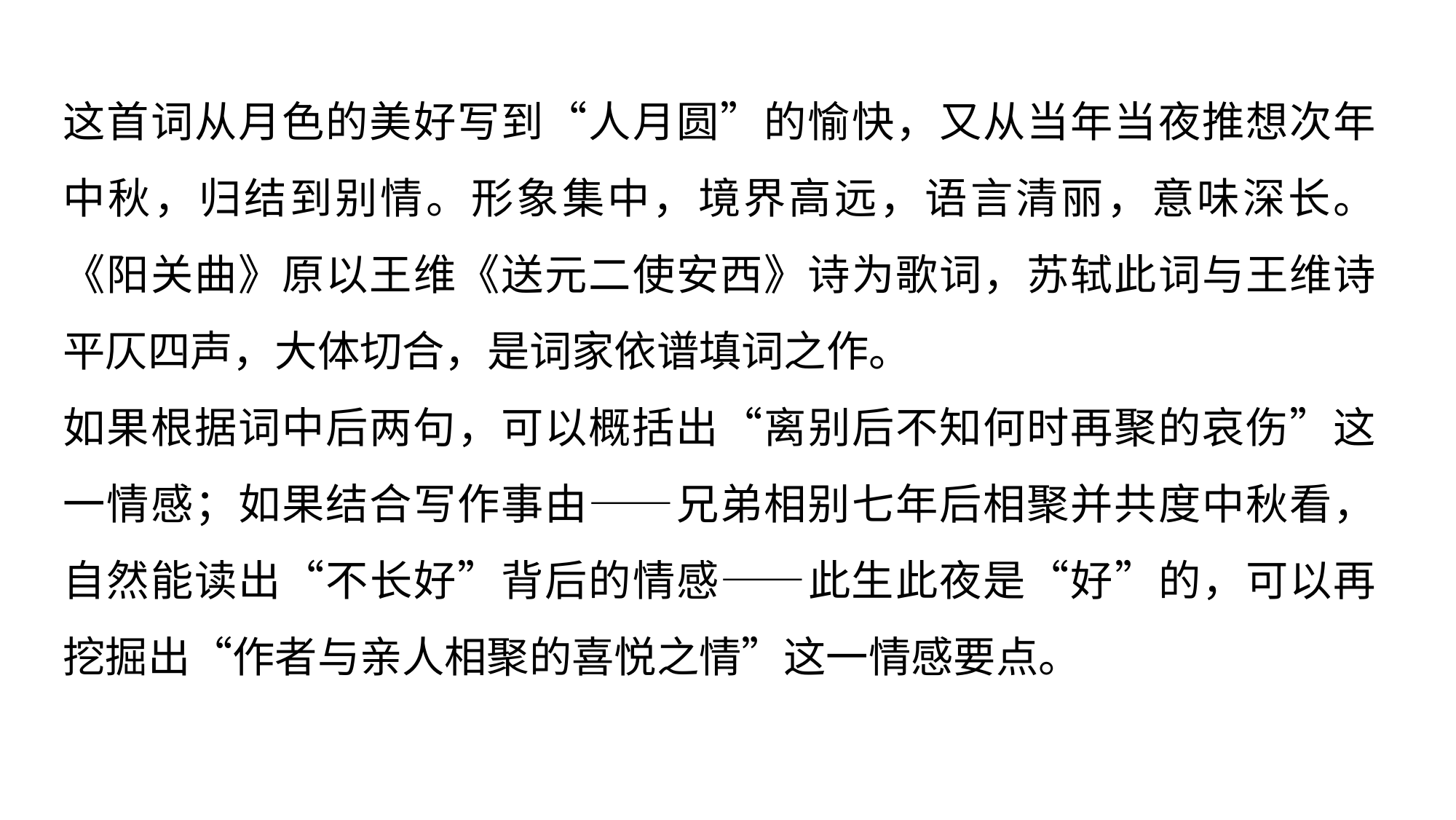

这首词从月色的美好写到“人月圆”的愉快，又从当年当夜推想次年中秋，归结到别情。形象集中，境界高远，语言清丽，意味深长。《阳关曲》原以王维《送元二使安西》诗为歌词，苏轼此词与王维诗平仄四声，大体切合，是词家依谱填词之作。
如果根据词中后两句，可以概括出“离别后不知何时再聚的哀伤”这一情感；如果结合写作事由——兄弟相别七年后相聚并共度中秋看，自然能读出“不长好”背后的情感——此生此夜是“好”的，可以再挖掘出“作者与亲人相聚的喜悦之情”这一情感要点。